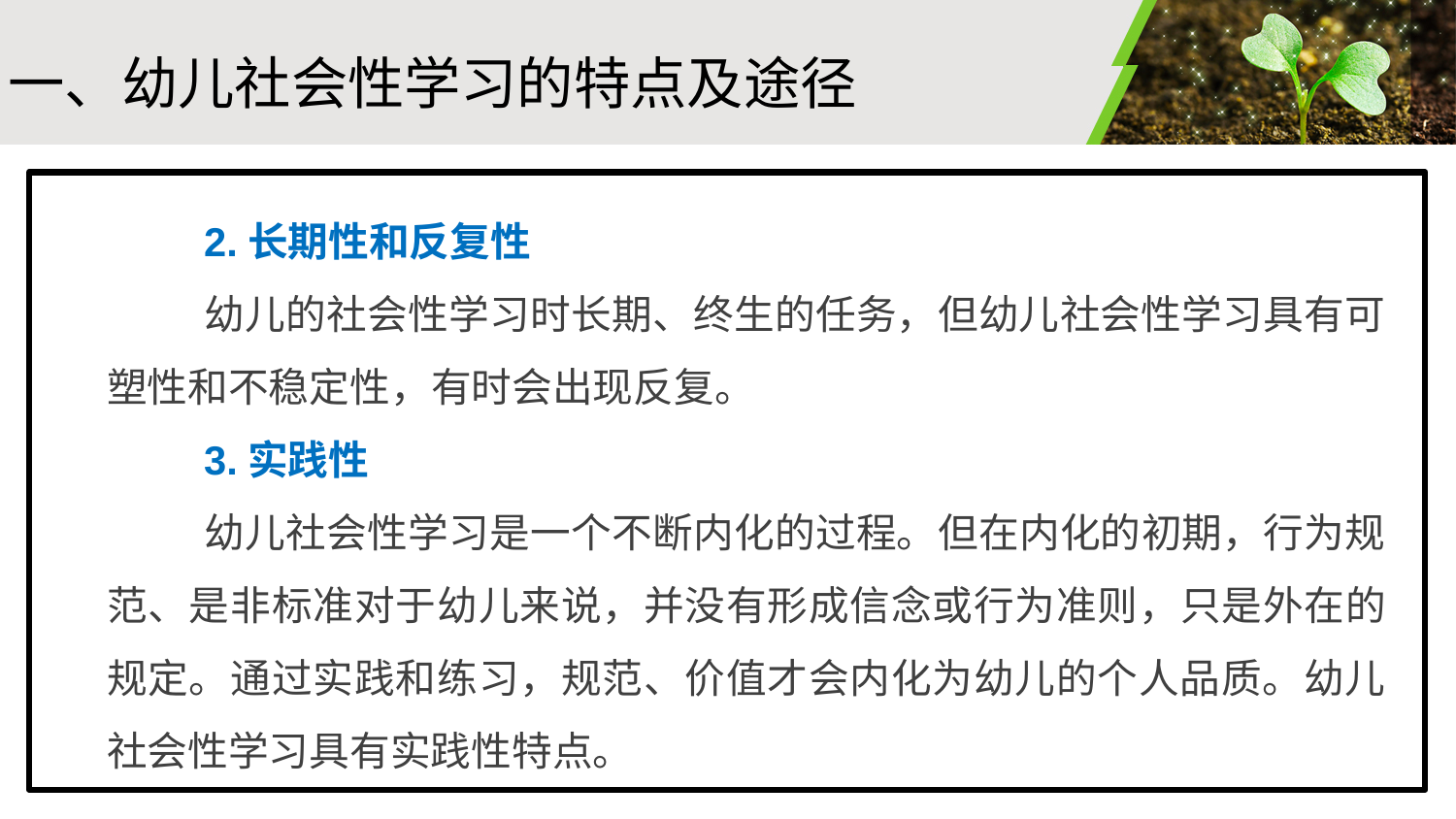

一、幼儿社会性学习的特点及途径

2.长期性和反复性
幼儿的社会性学习时长期、终生的任务，但幼儿社会性学习具有可塑性和不稳定性，有时会出现反复。
3.实践性
幼儿社会性学习是一个不断内化的过程。但在内化的初期，行为规范、是非标准对于幼儿来说，并没有形成信念或行为准则，只是外在的规定。通过实践和练习，规范、价值才会内化为幼儿的个人品质。幼儿社会性学习具有实践性特点。